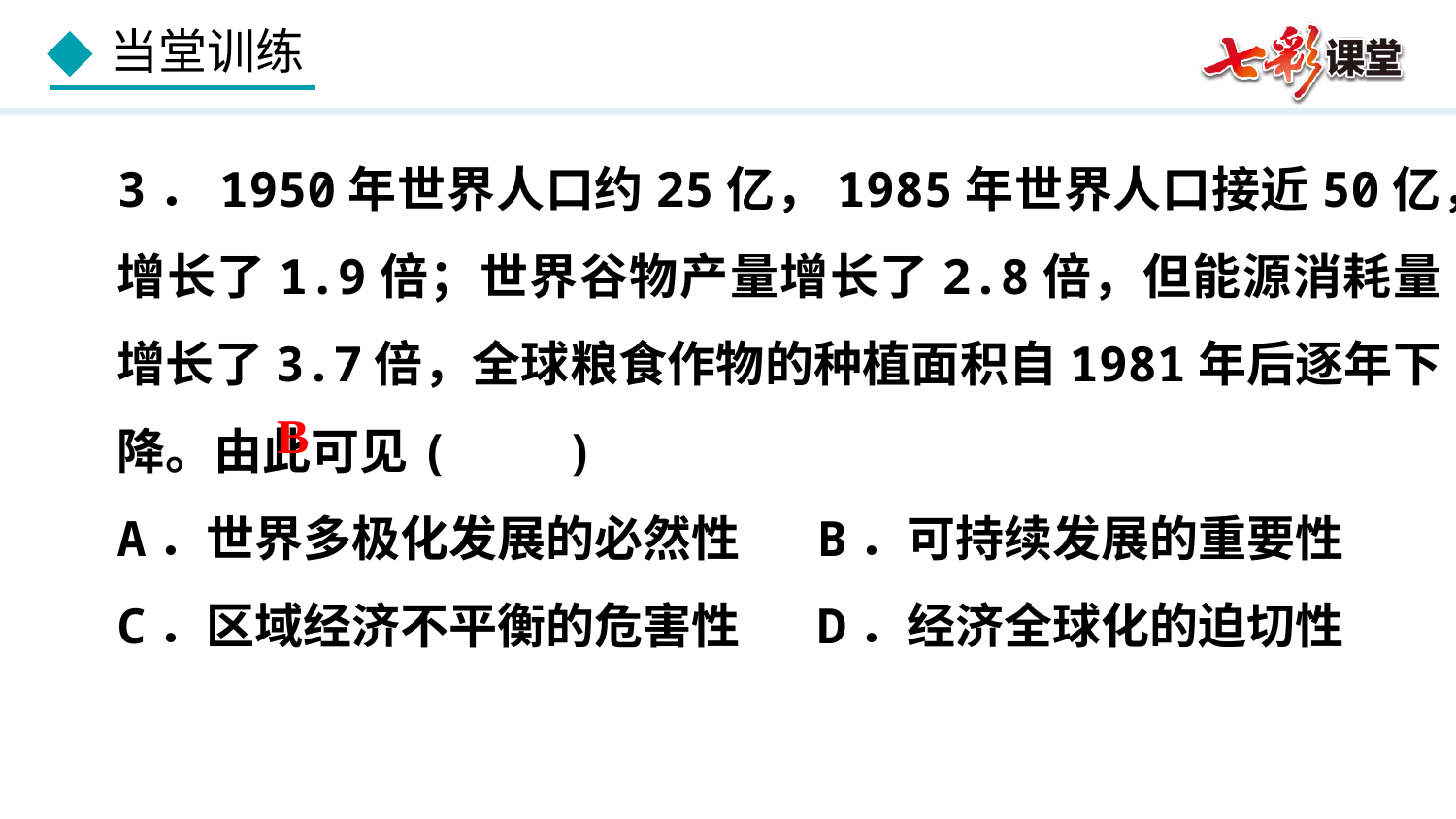

3．1950年世界人口约25亿，1985年世界人口接近50亿，增长了1.9倍；世界谷物产量增长了2.8倍，但能源消耗量增长了3.7倍，全球粮食作物的种植面积自1981年后逐年下降。由此可见(    )
A．世界多极化发展的必然性      B．可持续发展的重要性
C．区域经济不平衡的危害性      D．经济全球化的迫切性
B